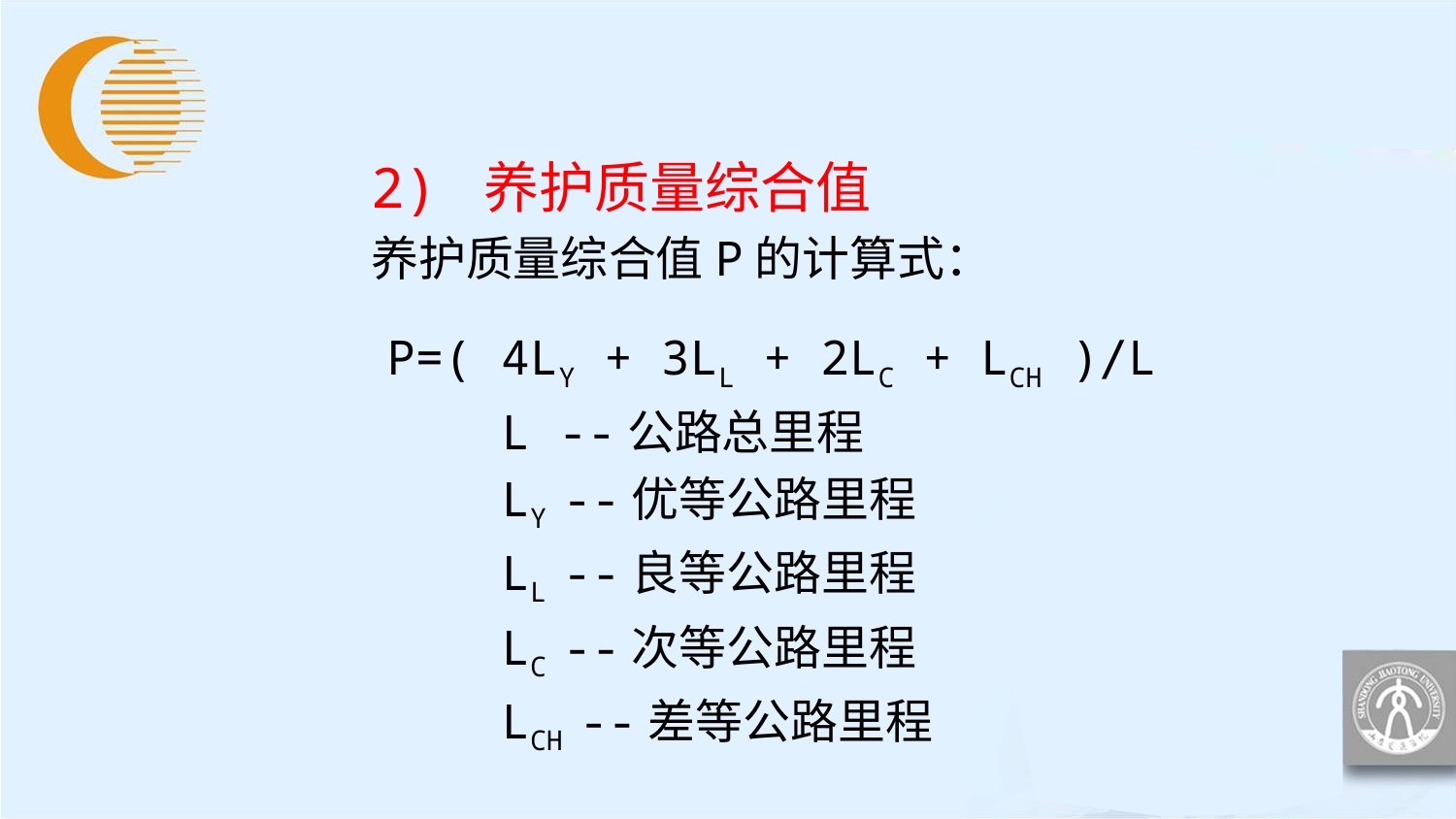

2) 养护质量综合值
养护质量综合值P的计算式：
    P=( 4LY + 3LL + 2LC + LCH )∕L
        L --公路总里程
        LY --优等公路里程
        LL --良等公路里程
        LC --次等公路里程
        LCH --差等公路里程